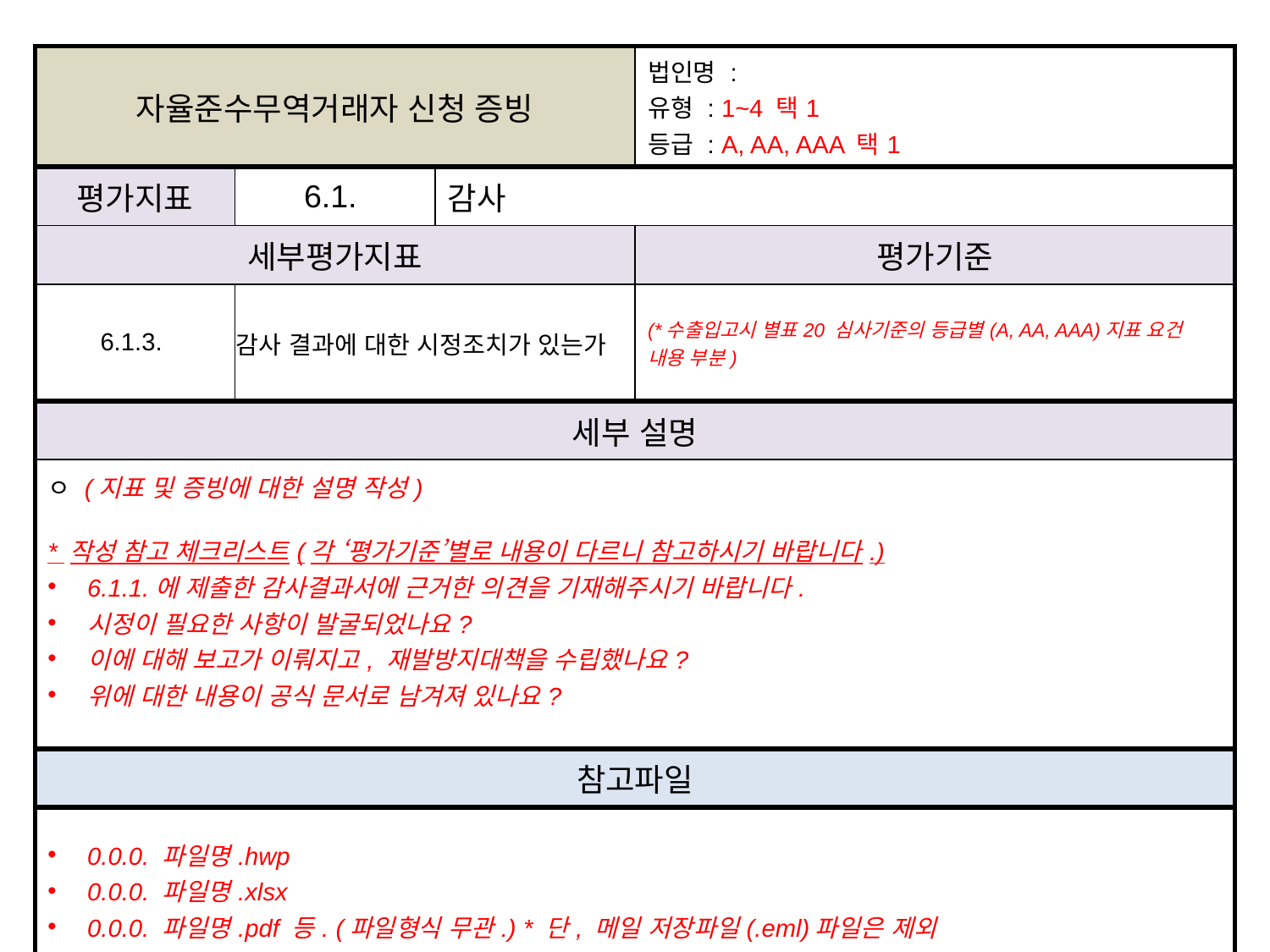

| 자율준수무역거래자 신청 증빙 |  |  | 법인명 : 유형 : 1~4 택1 등급 : A, AA, AAA 택1 |
| --- | --- | --- | --- |
| 평가지표 | 6.1. | 감사 |  |
| 세부평가지표 |  |  | 평가기준 |
| 6.1.3. | 감사 결과에 대한 시정조치가 있는가 |  | (\*수출입고시 별표20 심사기준의 등급별(A, AA, AAA)지표 요건 내용 부분) |
| 세부 설명 |  |  |  |
| ㅇ (지표 및 증빙에 대한 설명 작성) \* 작성 참고 체크리스트(각 ‘평가기준’별로 내용이 다르니 참고하시기 바랍니다.) 6.1.1.에 제출한 감사결과서에 근거한 의견을 기재해주시기 바랍니다. 시정이 필요한 사항이 발굴되었나요? 이에 대해 보고가 이뤄지고, 재발방지대책을 수립했나요? 위에 대한 내용이 공식 문서로 남겨져 있나요? |  |  |  |
| 참고파일 |  |  |  |
| 0.0.0. 파일명.hwp 0.0.0. 파일명.xlsx 0.0.0. 파일명.pdf 등. (파일형식 무관.) \* 단, 메일 저장파일(.eml)파일은 제외 |  |  |  |